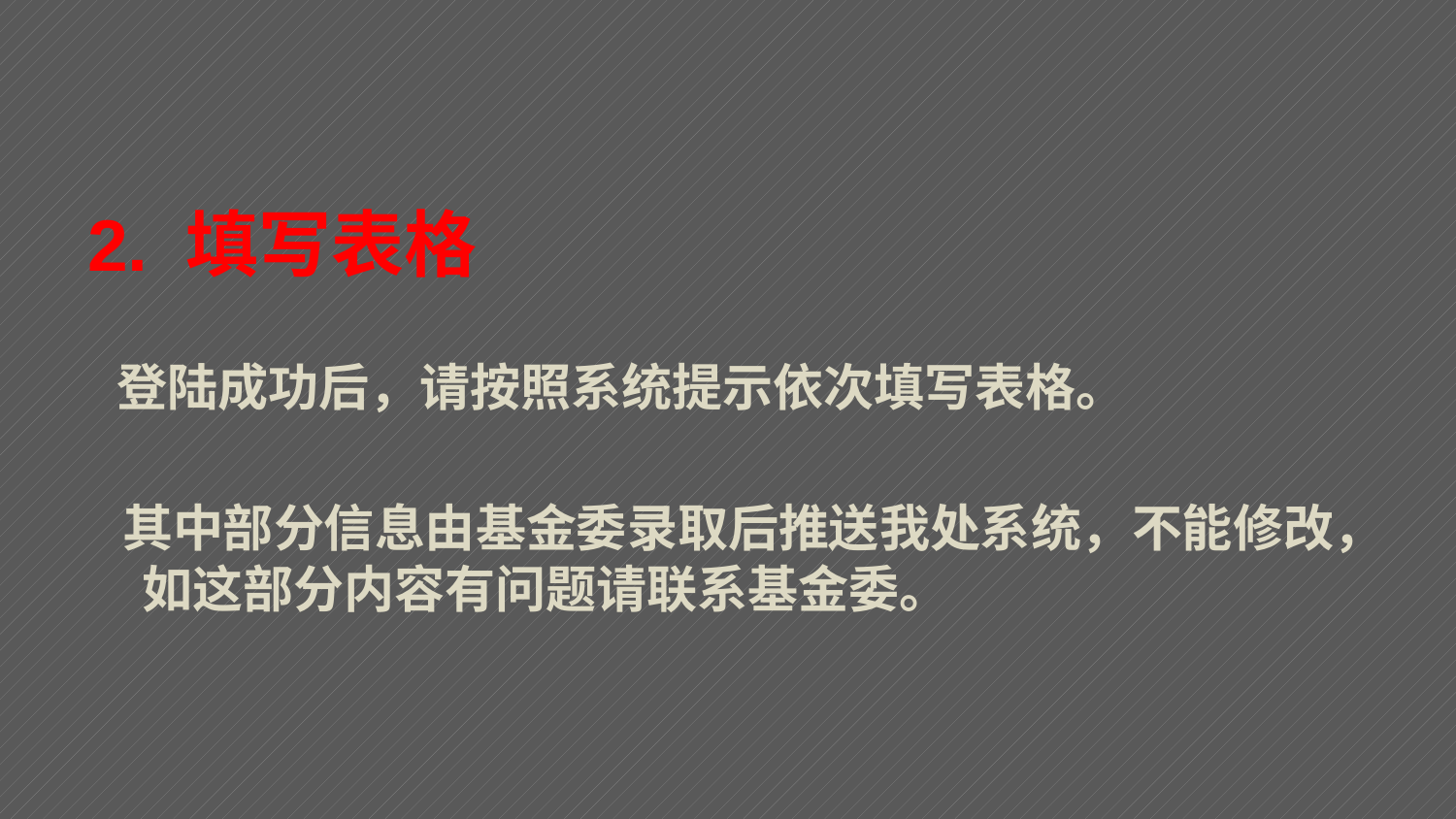

2. 填写表格

  登陆成功后，请按照系统提示依次填写表格。

  其中部分信息由基金委录取后推送我处系统，不能修改，如这部分内容有问题请联系基金委。